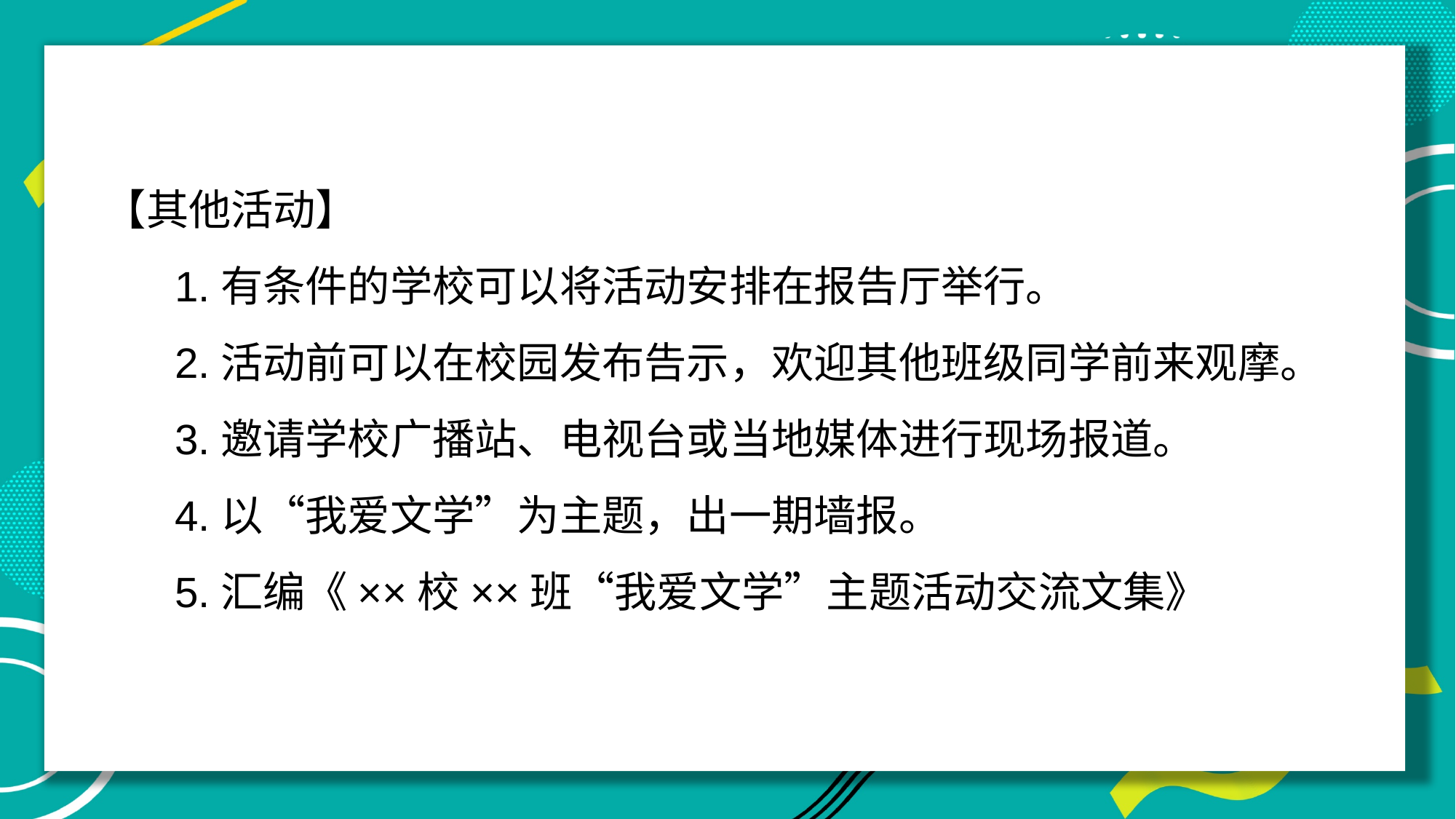

【其他活动】
      1.有条件的学校可以将活动安排在报告厅举行。
      2.活动前可以在校园发布告示，欢迎其他班级同学前来观摩。
      3.邀请学校广播站、电视台或当地媒体进行现场报道。
      4.以“我爱文学”为主题，出一期墙报。
      5.汇编《××校××班“我爱文学”主题活动交流文集》